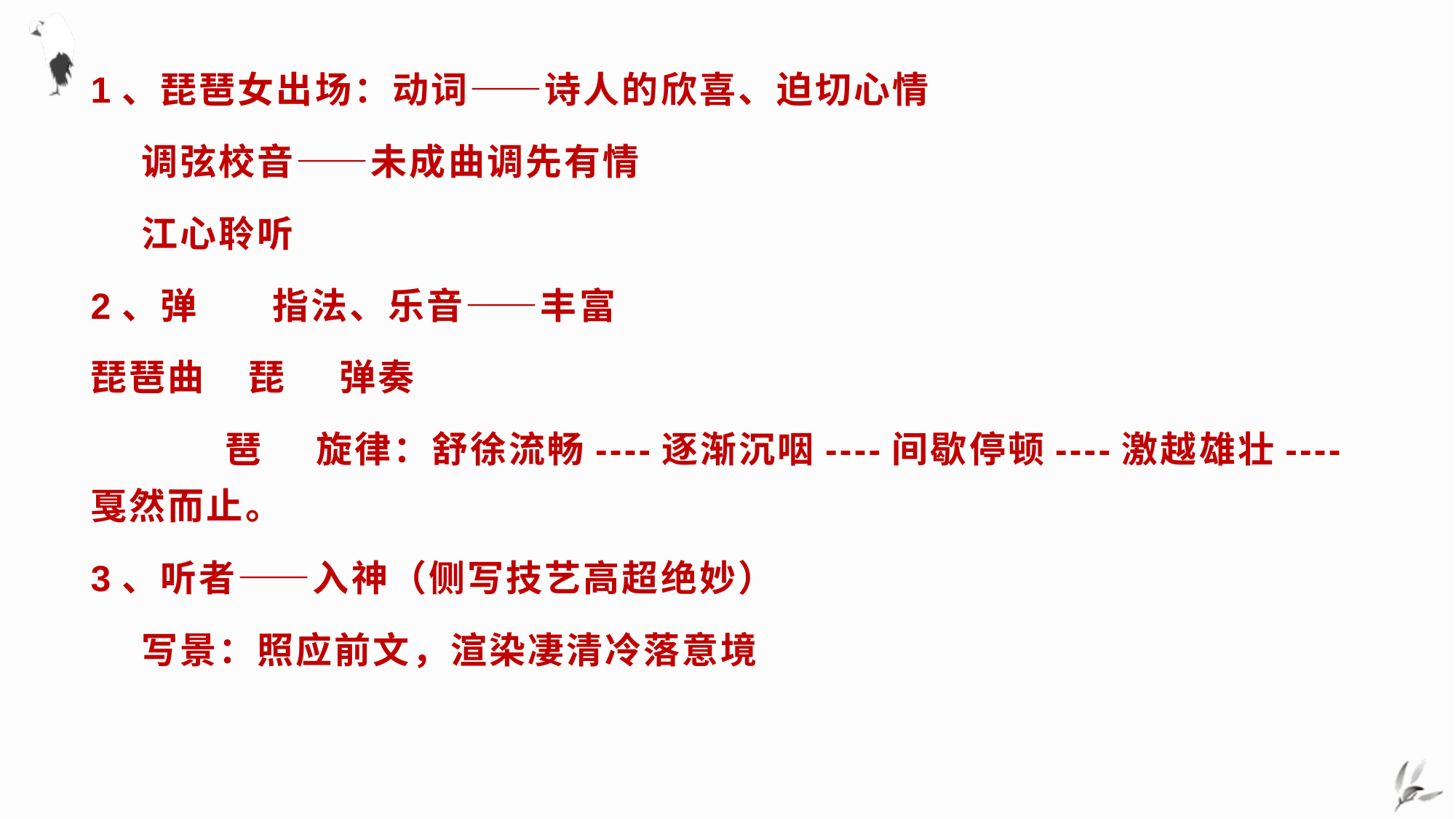

1、琵琶女出场：动词——诗人的欣喜、迫切心情
    调弦校音——未成曲调先有情
    江心聆听
2、弹       指法、乐音——丰富
琵琶曲    琵     弹奏
            琶     旋律：舒徐流畅----逐渐沉咽----间歇停顿----激越雄壮----戛然而止。
3、听者——入神（侧写技艺高超绝妙）
    写景：照应前文，渲染凄清冷落意境